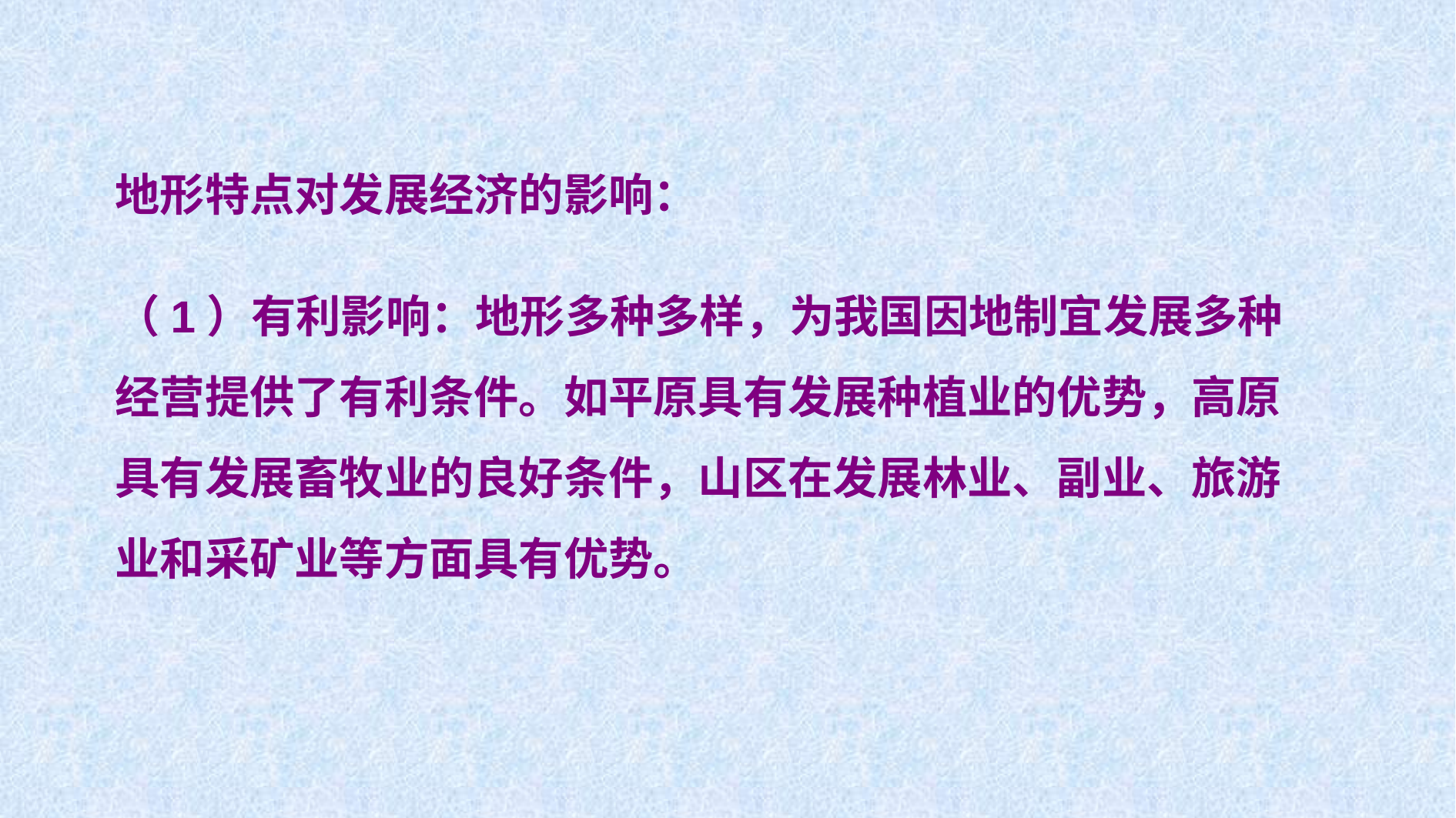

地形特点对发展经济的影响：
（1）有利影响：地形多种多样，为我国因地制宜发展多种经营提供了有利条件。如平原具有发展种植业的优势，高原具有发展畜牧业的良好条件，山区在发展林业、副业、旅游业和采矿业等方面具有优势。